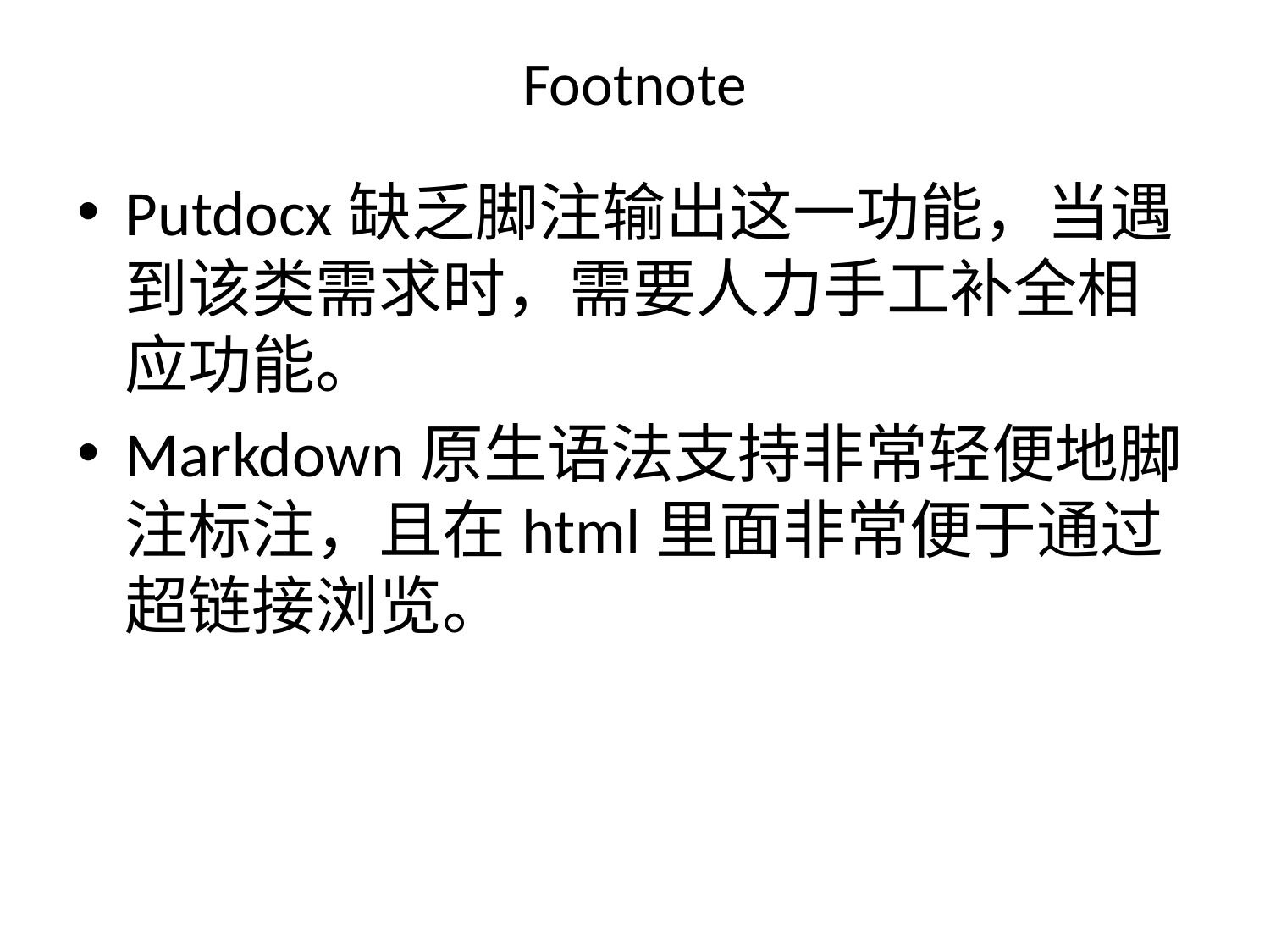

# Footnote
Putdocx缺乏脚注输出这一功能，当遇到该类需求时，需要人力手工补全相应功能。
Markdown原生语法支持非常轻便地脚注标注，且在html里面非常便于通过超链接浏览。